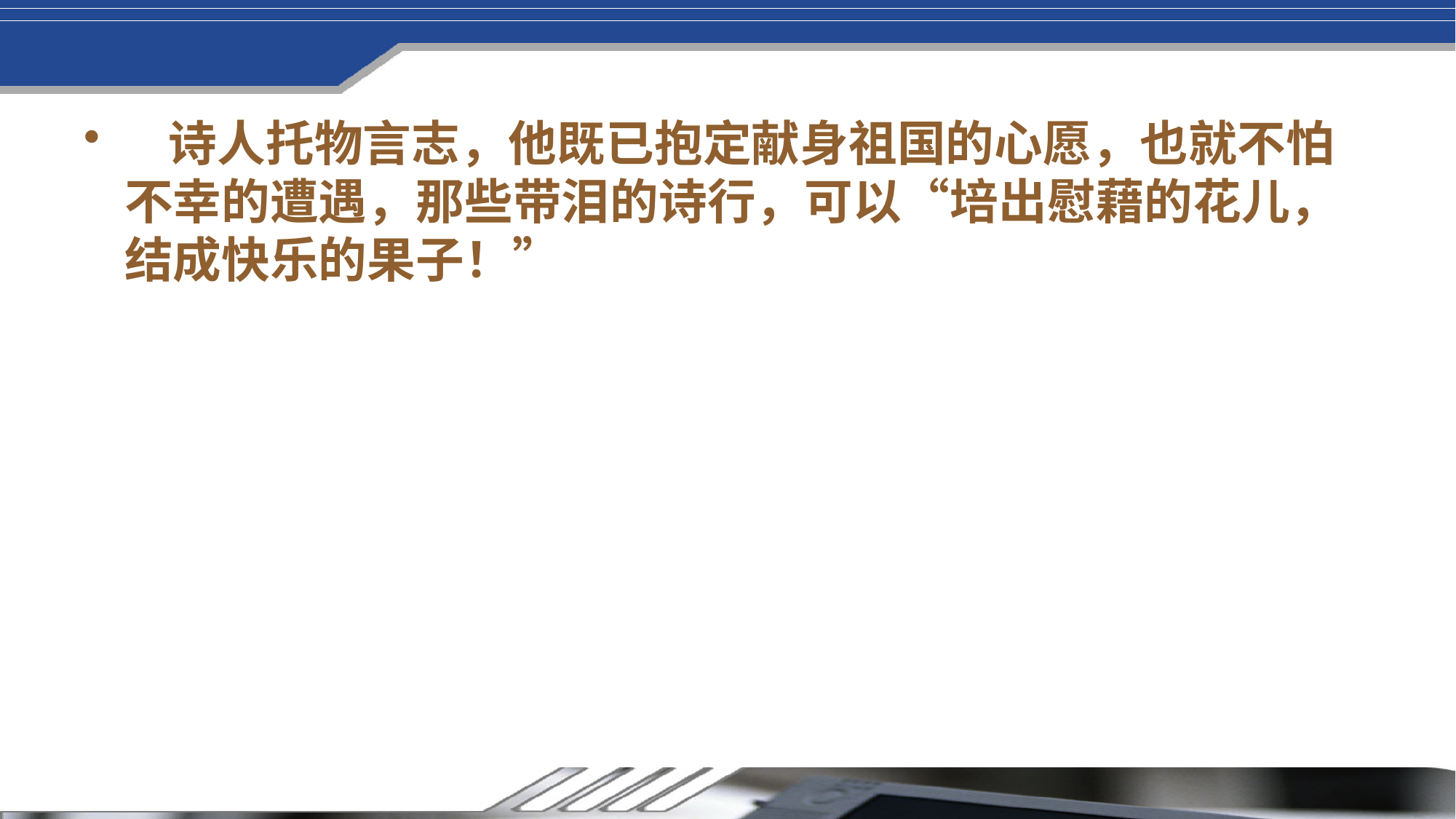

诗人托物言志，他既已抱定献身祖国的心愿，也就不怕不幸的遭遇，那些带泪的诗行，可以“培出慰藉的花儿，结成快乐的果子！”